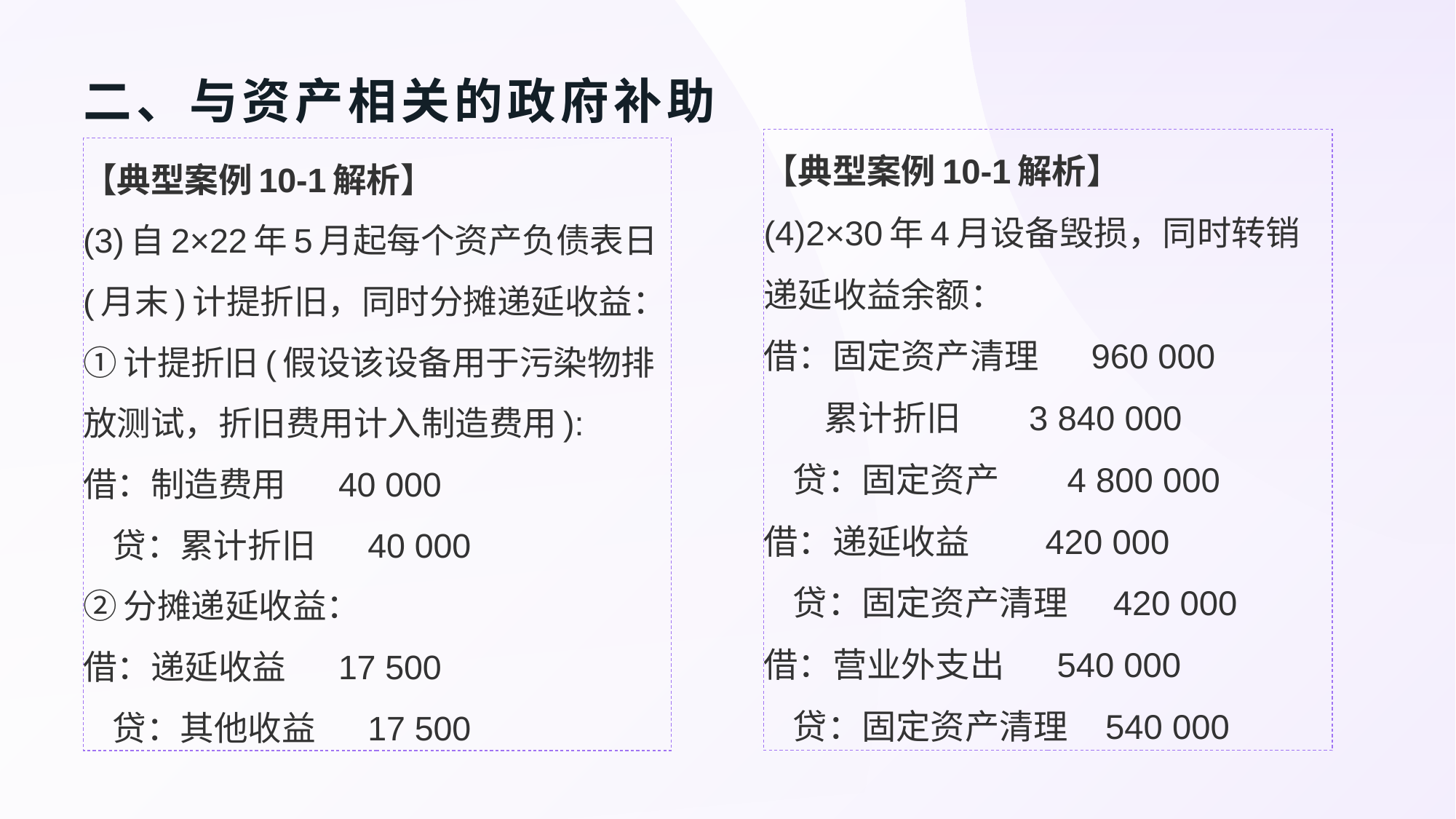

# 二、与资产相关的政府补助
【典型案例10-1解析】
(4)2×30年4月设备毁损，同时转销递延收益余额：
借：固定资产清理      960 000
       累计折旧        3 840 000
   贷：固定资产        4 800 000
借：递延收益         420 000
   贷：固定资产清理     420 000
借：营业外支出      540 000
   贷：固定资产清理    540 000
【典型案例10-1解析】
(3)自2×22年5月起每个资产负债表日(月末)计提折旧，同时分摊递延收益：
①计提折旧(假设该设备用于污染物排放测试，折旧费用计入制造费用):
借：制造费用      40 000
   贷：累计折旧      40 000
②分摊递延收益：
借：递延收益      17 500
   贷：其他收益      17 500